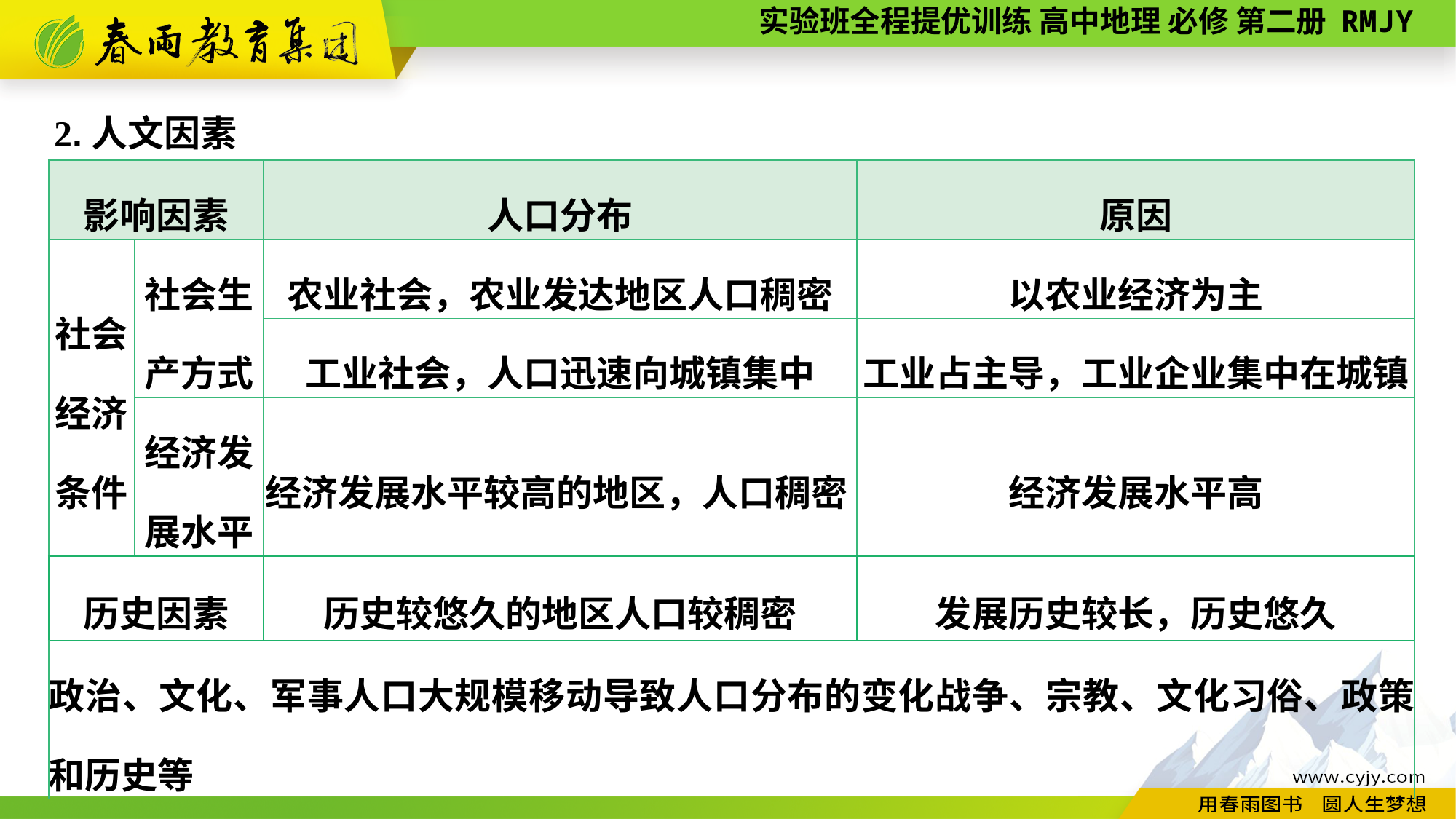

2.人文因素
| 影响因素 |  | 人口分布 | 原因 |
| --- | --- | --- | --- |
| 社会 经济 条件 | 社会生产方式 | 农业社会，农业发达地区人口稠密 | 以农业经济为主 |
|  |  | 工业社会，人口迅速向城镇集中 | 工业占主导，工业企业集中在城镇 |
|  | 经济发展水平 | 经济发展水平较高的地区，人口稠密 | 经济发展水平高 |
| 历史因素 |  | 历史较悠久的地区人口较稠密 | 发展历史较长，历史悠久 |
| 政治、文化、军事人口大规模移动导致人口分布的变化战争、宗教、文化习俗、政策和历史等 |  |  |  |